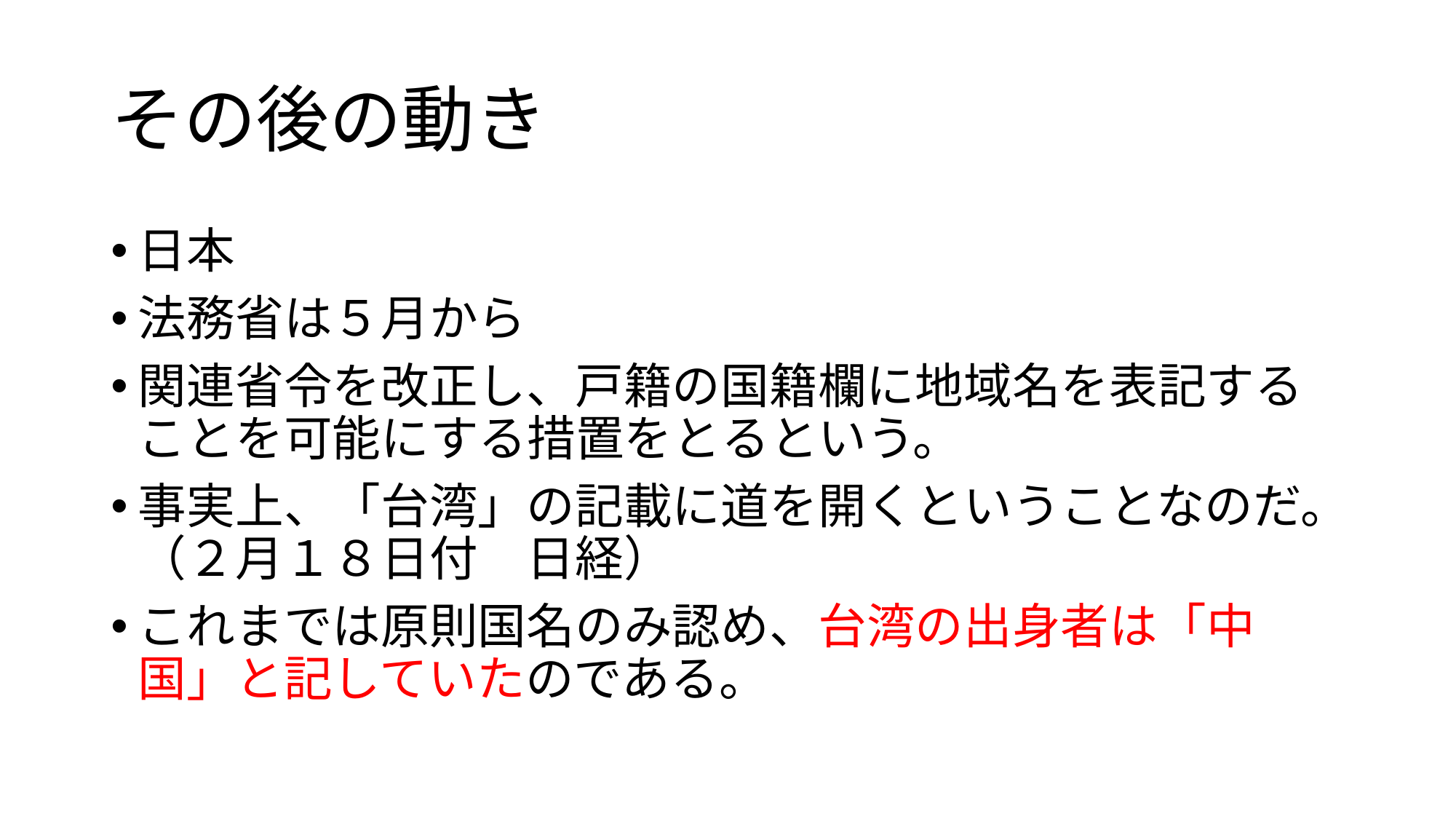

# その後の動き
日本
法務省は５月から
関連省令を改正し、戸籍の国籍欄に地域名を表記することを可能にする措置をとるという。
事実上、「台湾」の記載に道を開くということなのだ。（２月１８日付　日経）
これまでは原則国名のみ認め、台湾の出身者は「中国」と記していたのである。